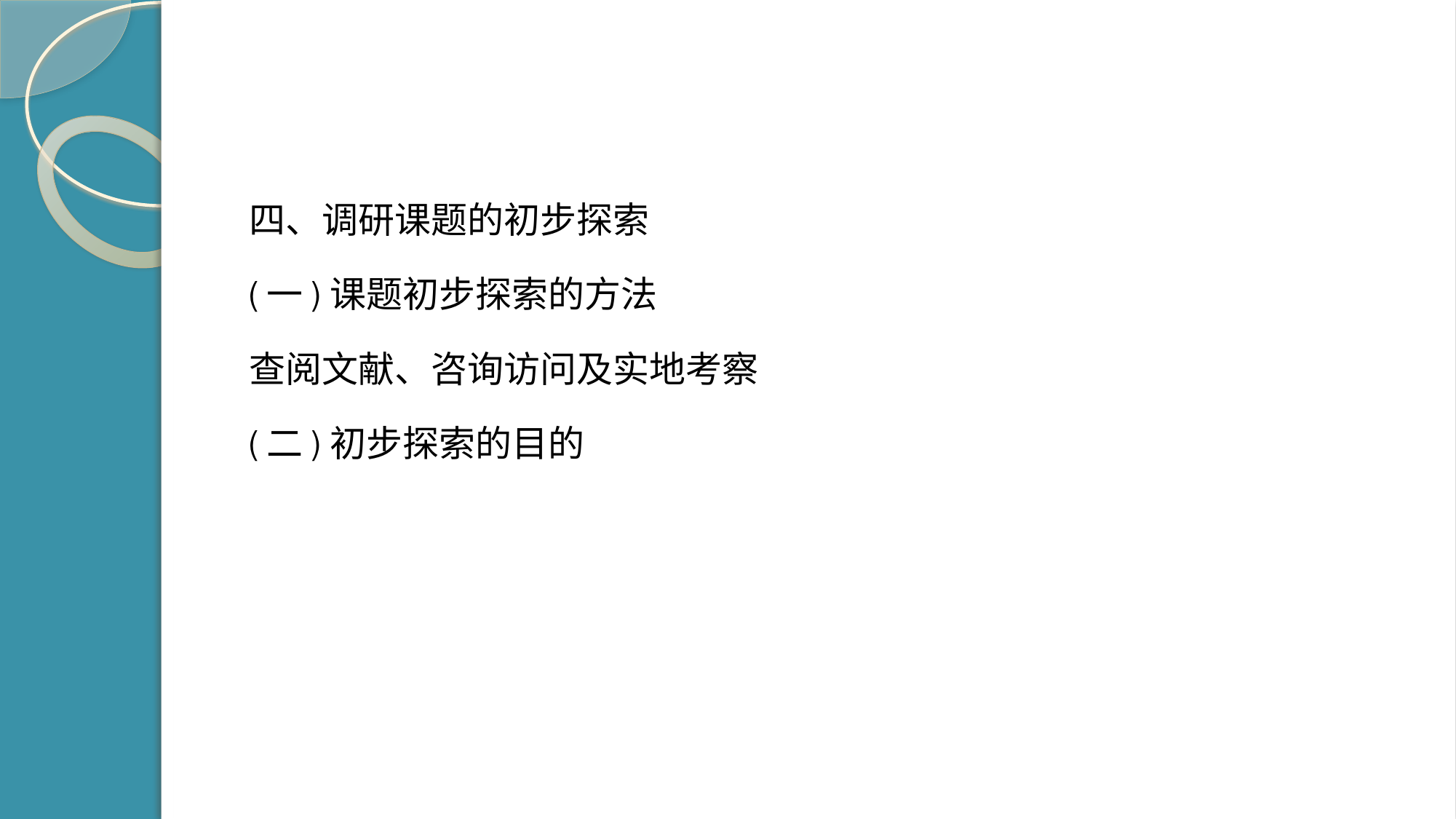

#
四、调研课题的初步探索
(一)课题初步探索的方法
查阅文献、咨询访问及实地考察
(二)初步探索的目的